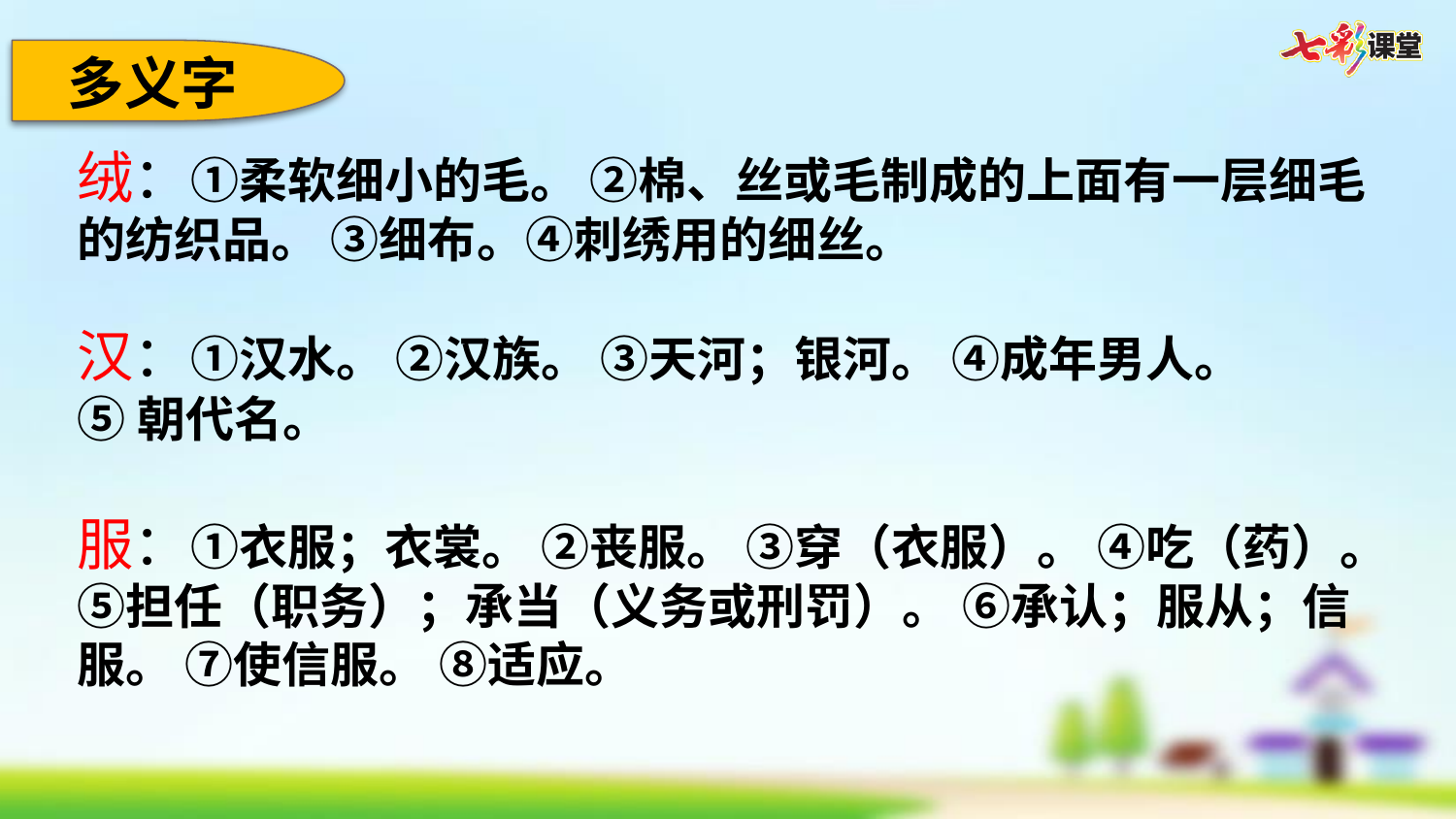

多义字
绒：①柔软细小的毛。 ②棉、丝或毛制成的上面有一层细毛的纺织品。 ③细布。④刺绣用的细丝。
汉：①汉水。 ②汉族。 ③天河；银河。 ④成年男人。
⑤朝代名。
服：①衣服；衣裳。 ②丧服。 ③穿（衣服）。 ④吃（药）。 ⑤担任（职务）；承当（义务或刑罚）。 ⑥承认；服从；信服。 ⑦使信服。 ⑧适应。